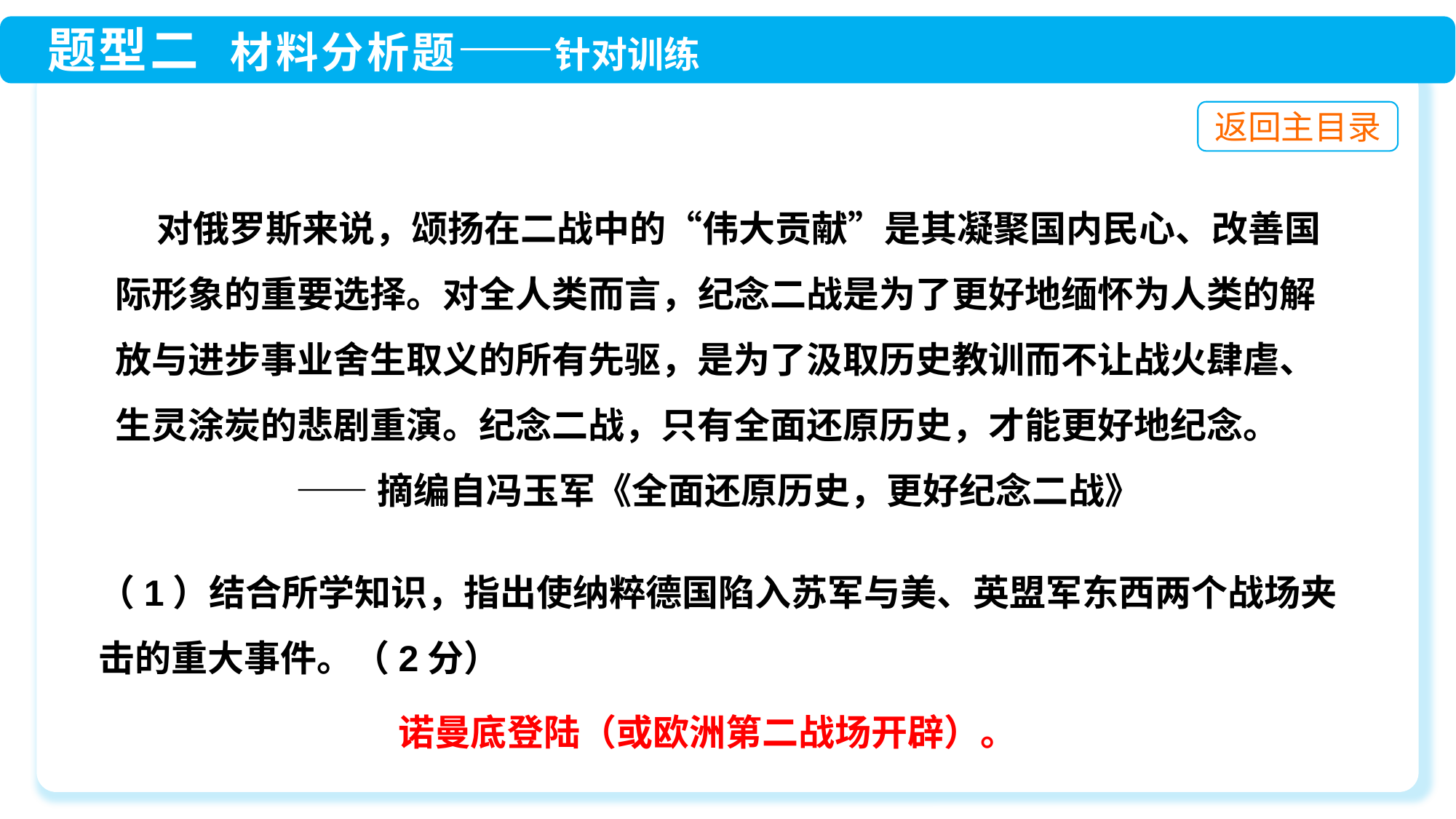

对俄罗斯来说，颂扬在二战中的“伟大贡献”是其凝聚国内民心、改善国际形象的重要选择。对全人类而言，纪念二战是为了更好地缅怀为人类的解放与进步事业舍生取义的所有先驱，是为了汲取历史教训而不让战火肆虐、生灵涂炭的悲剧重演。纪念二战，只有全面还原历史，才能更好地纪念。
                      ——摘编自冯玉军《全面还原历史，更好纪念二战》
（1）结合所学知识，指出使纳粹德国陷入苏军与美、英盟军东西两个战场夹击的重大事件。（2分）
诺曼底登陆（或欧洲第二战场开辟）。